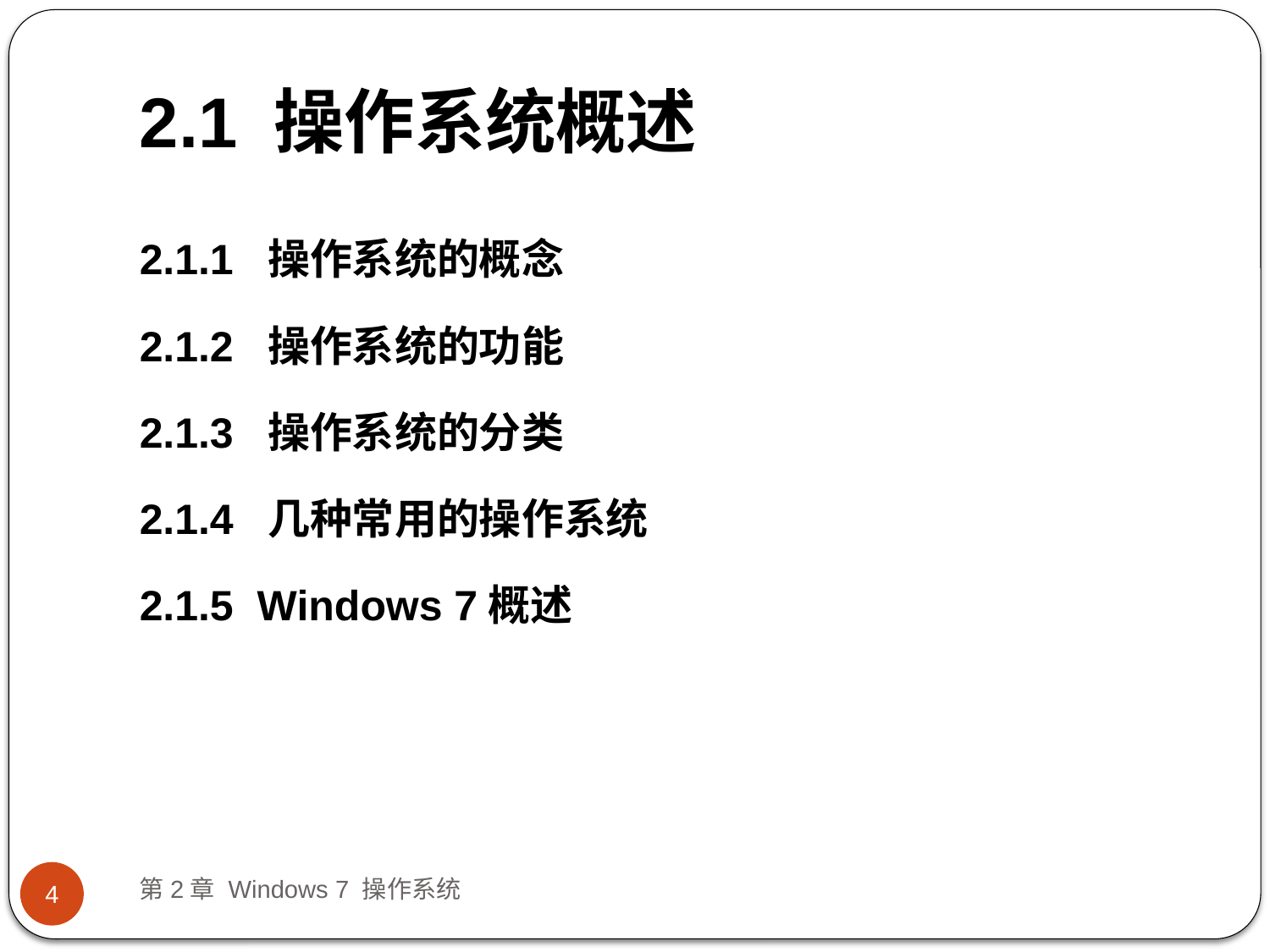

# 2.1 操作系统概述
2.1.1  操作系统的概念
2.1.2  操作系统的功能
2.1.3  操作系统的分类
2.1.4  几种常用的操作系统
2.1.5  Windows 7概述
第2章 Windows 7 操作系统
4